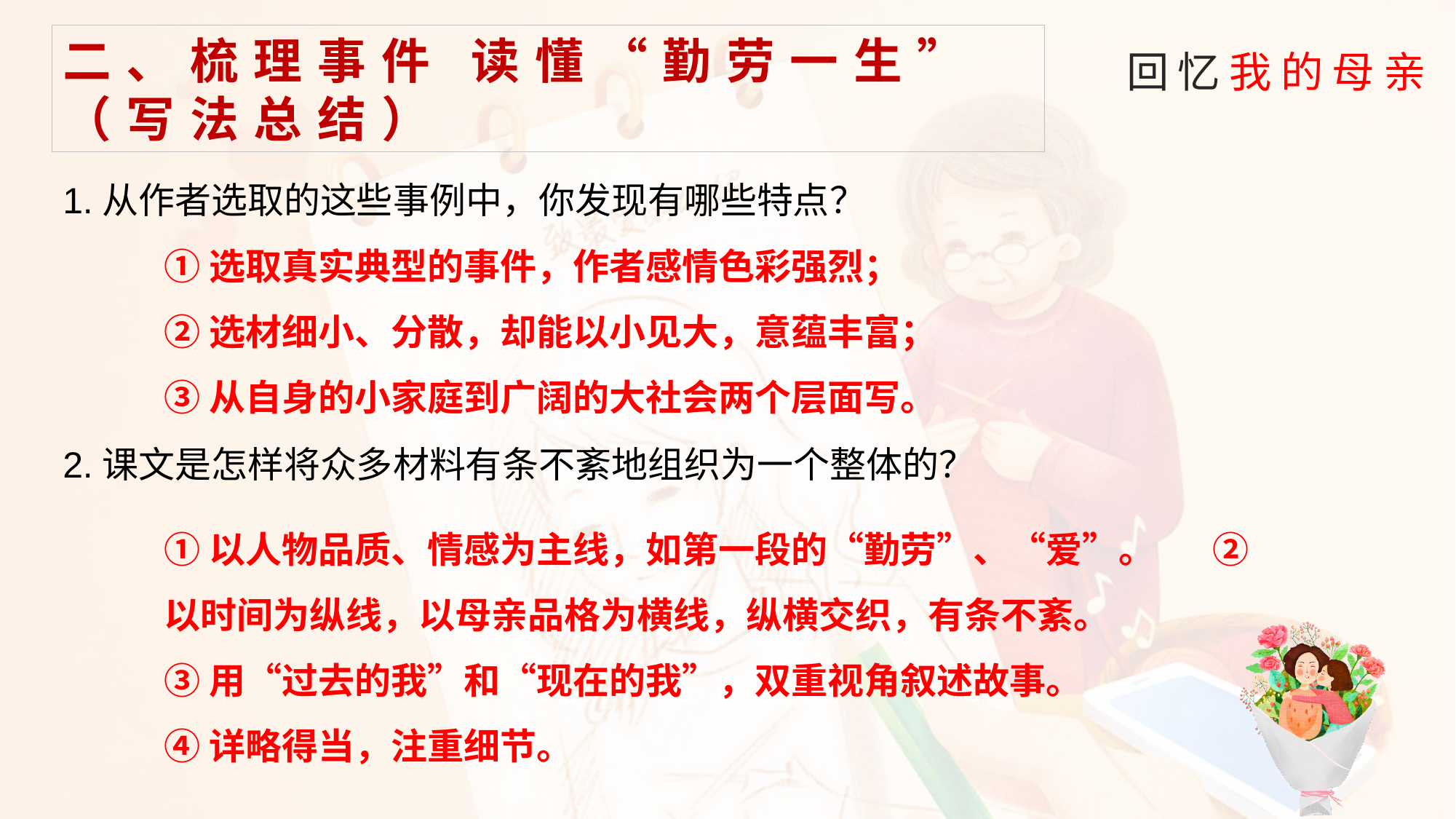

二、梳理事件 读懂“勤劳一生”（写法总结）
1.从作者选取的这些事例中，你发现有哪些特点？
①选取真实典型的事件，作者感情色彩强烈；
②选材细小、分散，却能以小见大，意蕴丰富；
③从自身的小家庭到广阔的大社会两个层面写。
2.课文是怎样将众多材料有条不紊地组织为一个整体的？
①以人物品质、情感为主线，如第一段的“勤劳”、“爱”。       ②以时间为纵线，以母亲品格为横线，纵横交织，有条不紊。
③用“过去的我”和“现在的我”，双重视角叙述故事。
④详略得当，注重细节。